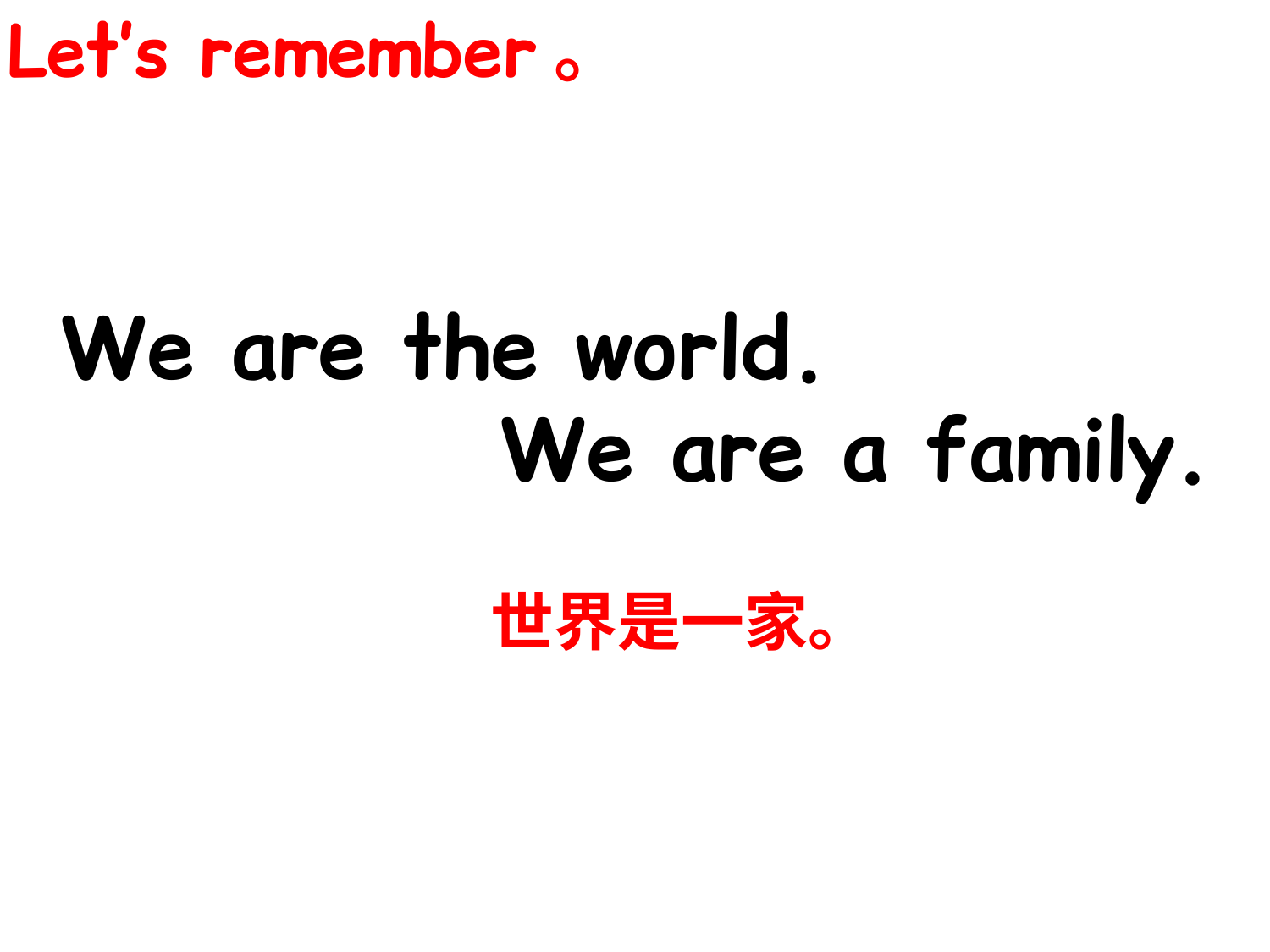

Let’s remember。
We are the world.
            We are a family.
世界是一家。